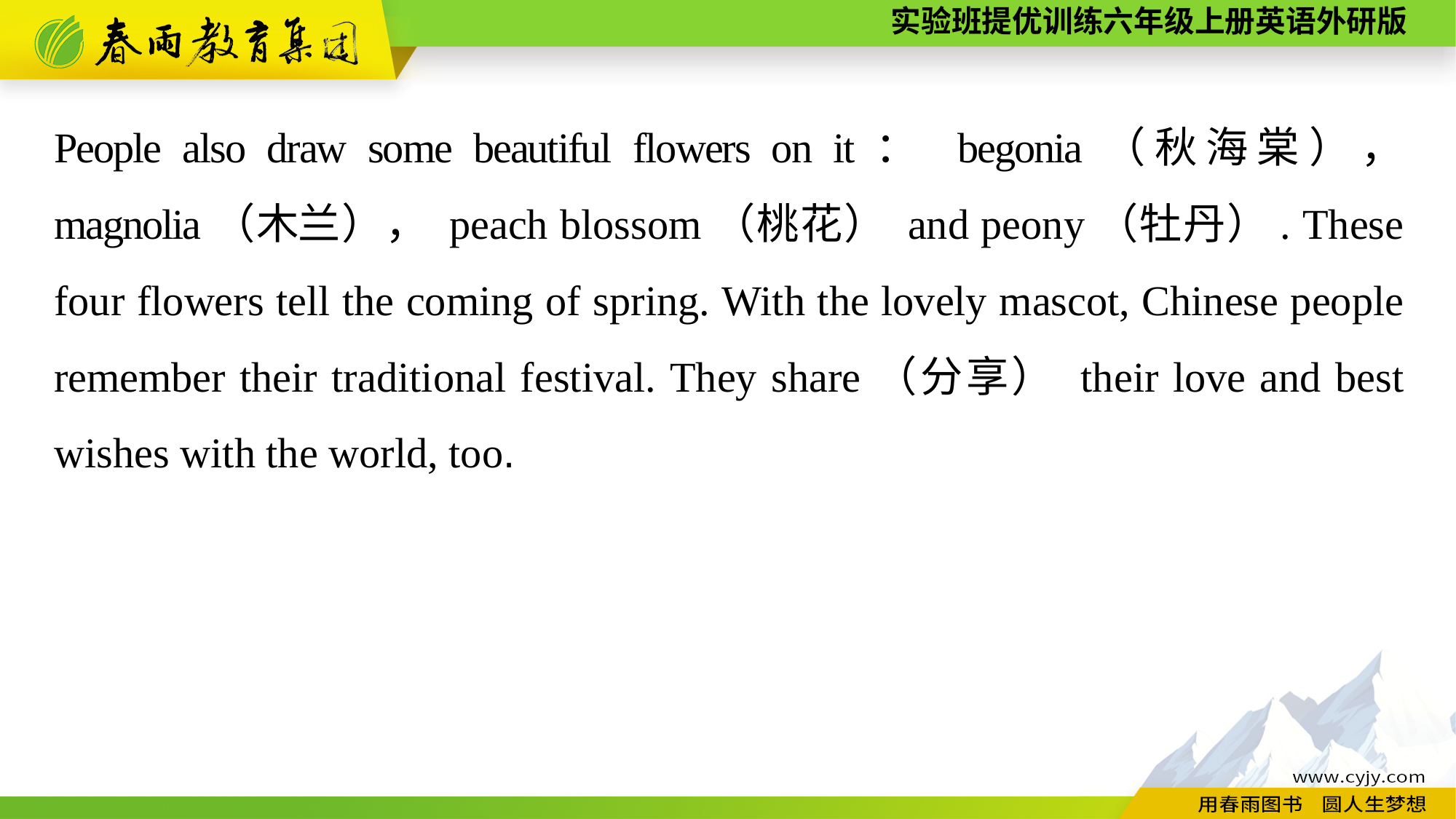

People also draw some beautiful flowers on it： begonia（秋海棠）， magnolia（木兰）， peach blossom（桃花） and peony（牡丹）. These four flowers tell the coming of spring. With the lovely mascot, Chinese people remember their traditional festival. They share（分享） their love and best wishes with the world, too.